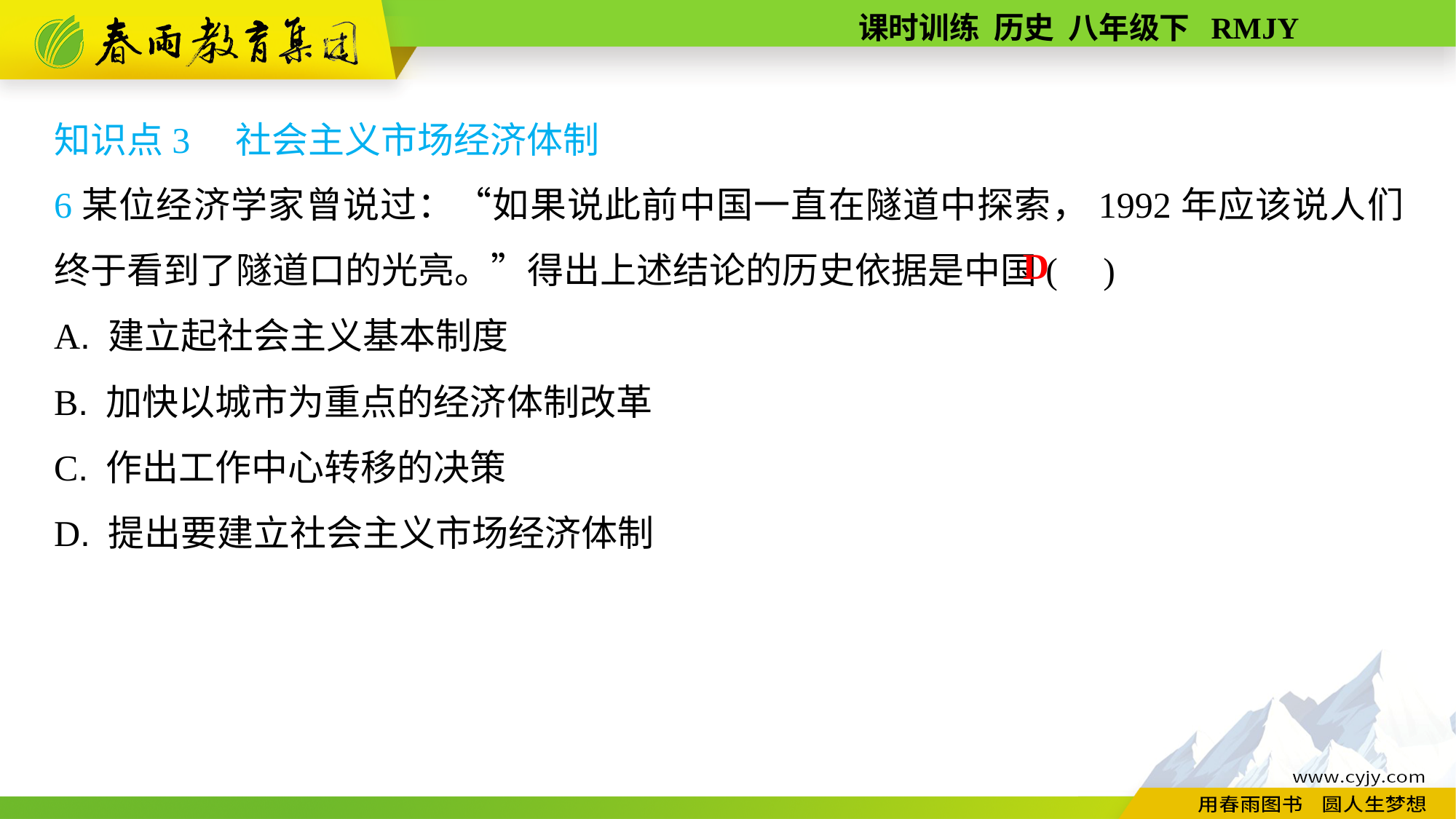

知识点3　社会主义市场经济体制
6某位经济学家曾说过：“如果说此前中国一直在隧道中探索，1992年应该说人们终于看到了隧道口的光亮。”得出上述结论的历史依据是中国(     )
A. 建立起社会主义基本制度
B. 加快以城市为重点的经济体制改革
C. 作出工作中心转移的决策
D. 提出要建立社会主义市场经济体制
D